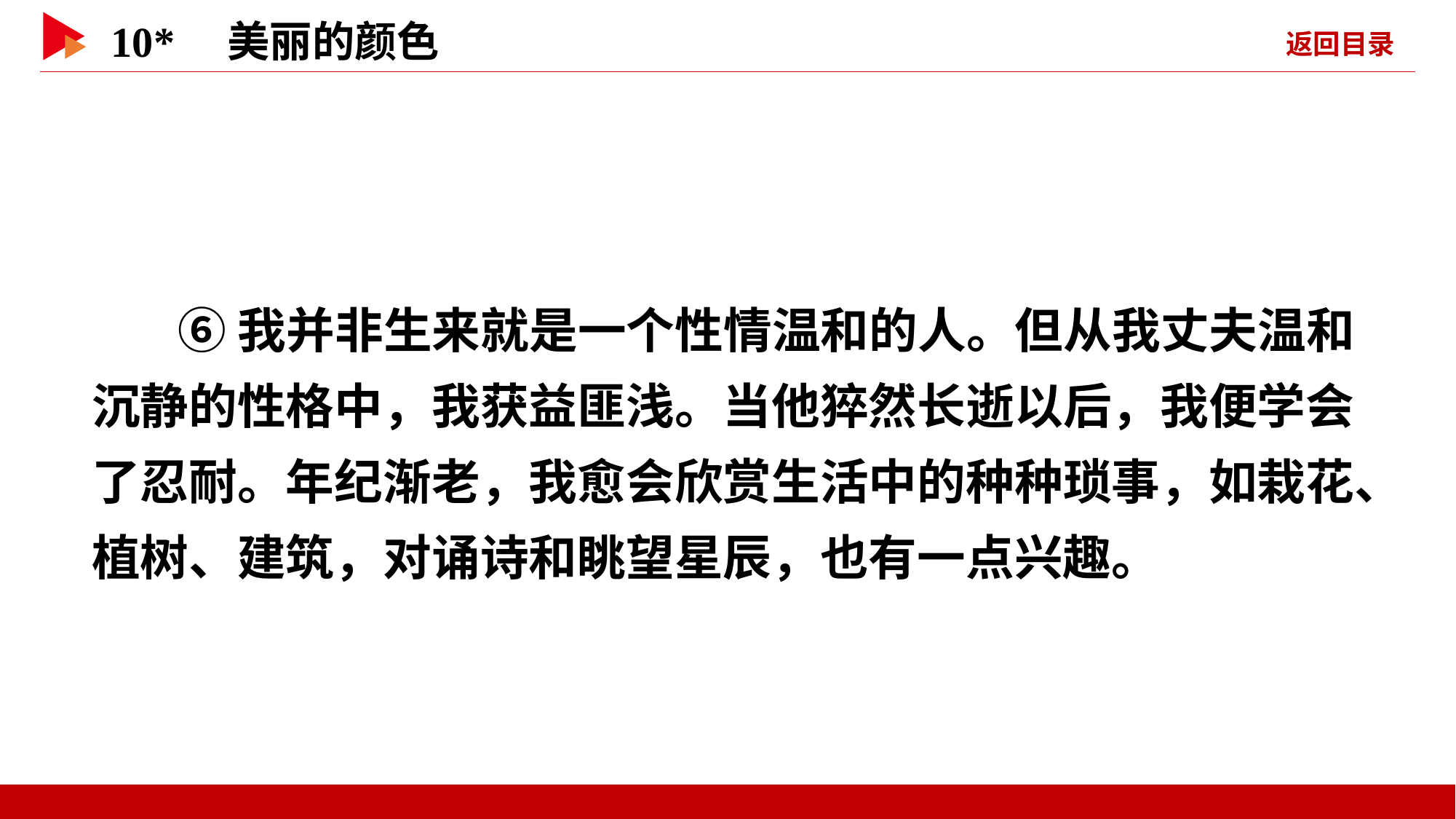

⑥我并非生来就是一个性情温和的人。但从我丈夫温和沉静的性格中，我获益匪浅。当他猝然长逝以后，我便学会了忍耐。年纪渐老，我愈会欣赏生活中的种种琐事，如栽花、植树、建筑，对诵诗和眺望星辰，也有一点兴趣。